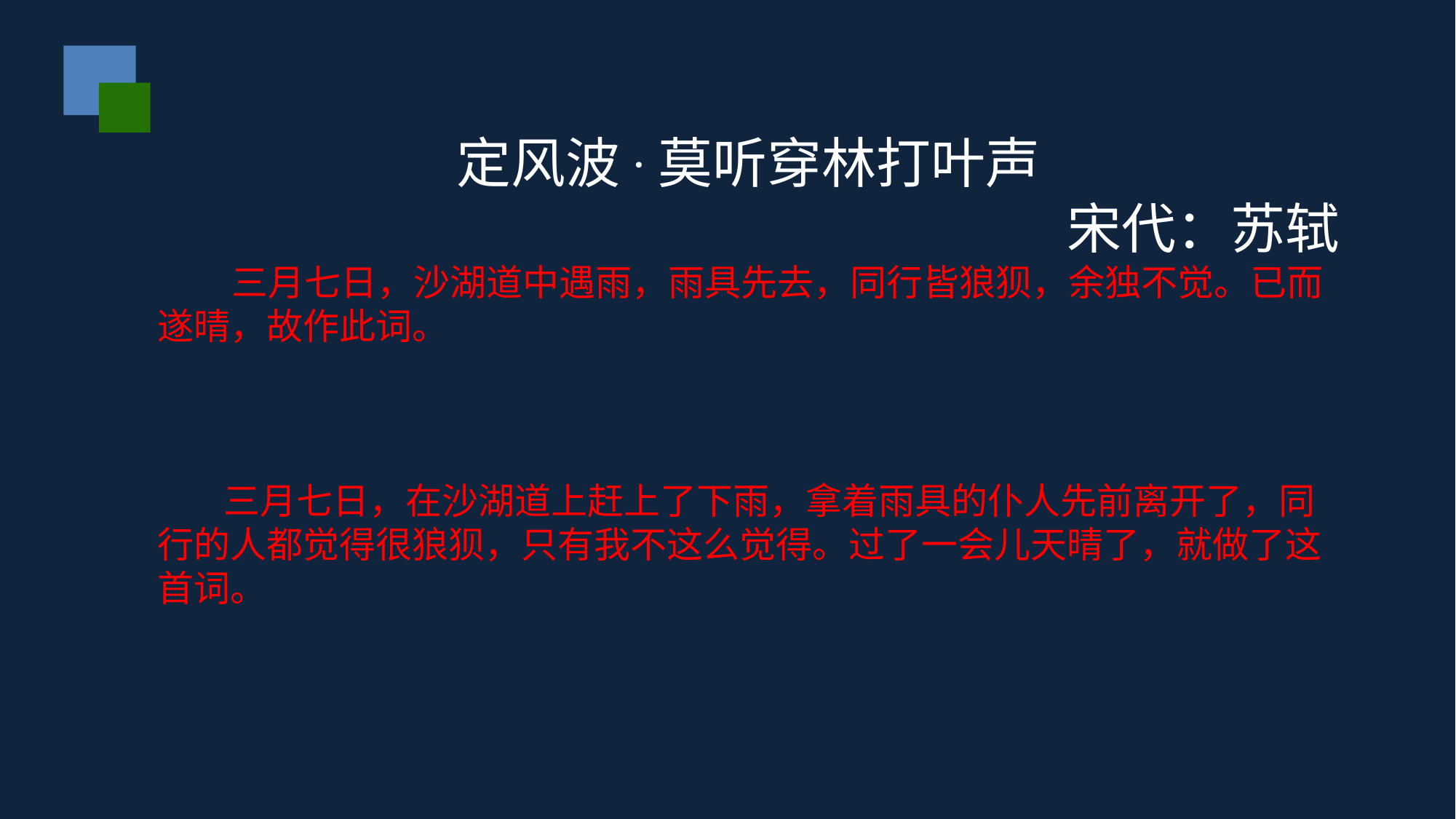

定风波·莫听穿林打叶声
宋代：苏轼
        三月七日，沙湖道中遇雨，雨具先去，同行皆狼狈，余独不觉。已而遂晴，故作此词。

       三月七日，在沙湖道上赶上了下雨，拿着雨具的仆人先前离开了，同行的人都觉得很狼狈，只有我不这么觉得。过了一会儿天晴了，就做了这首词。